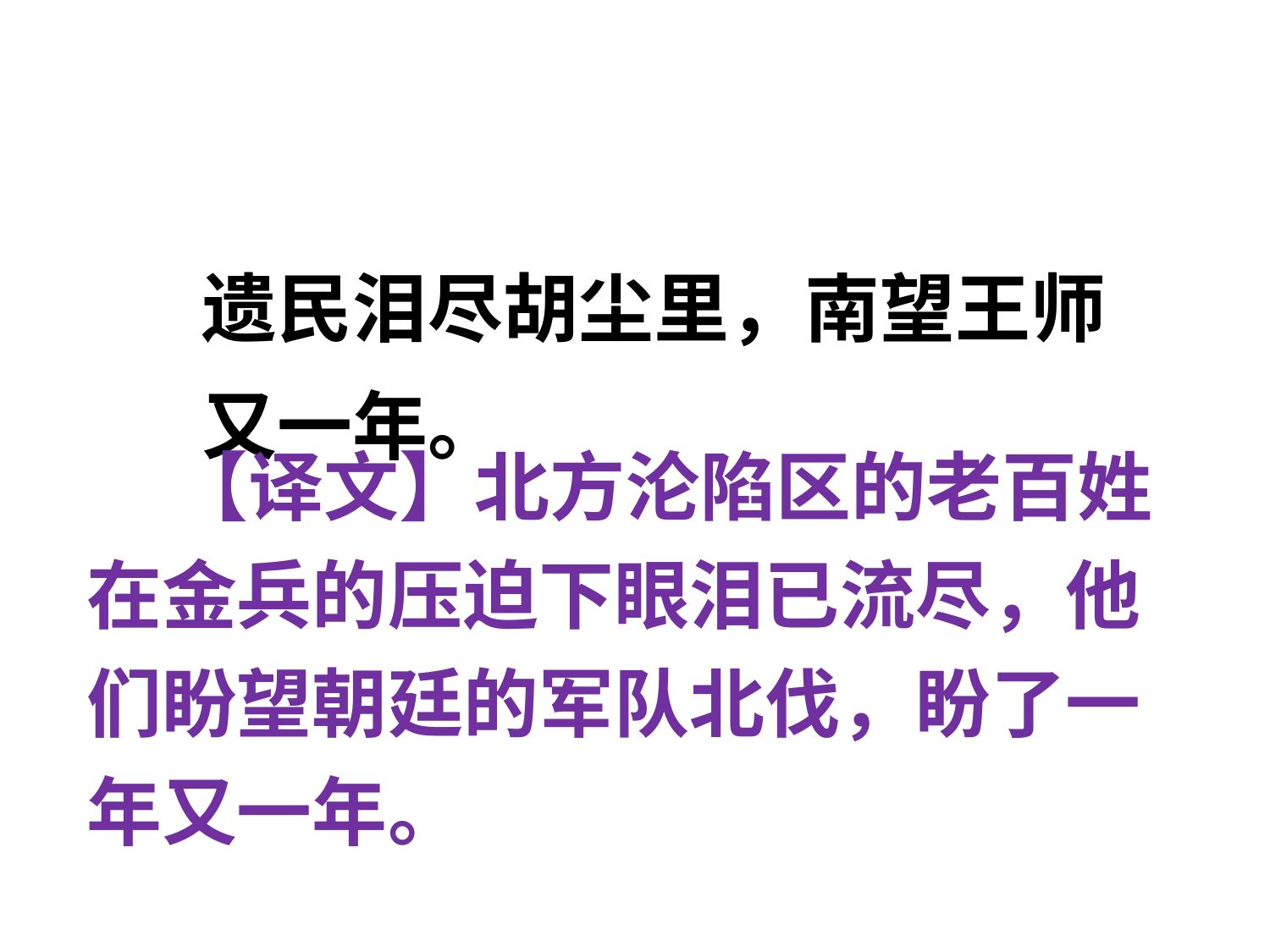

遗民泪尽胡尘里，南望王师又一年。
    【译文】北方沦陷区的老百姓在金兵的压迫下眼泪已流尽，他们盼望朝廷的军队北伐，盼了一年又一年。